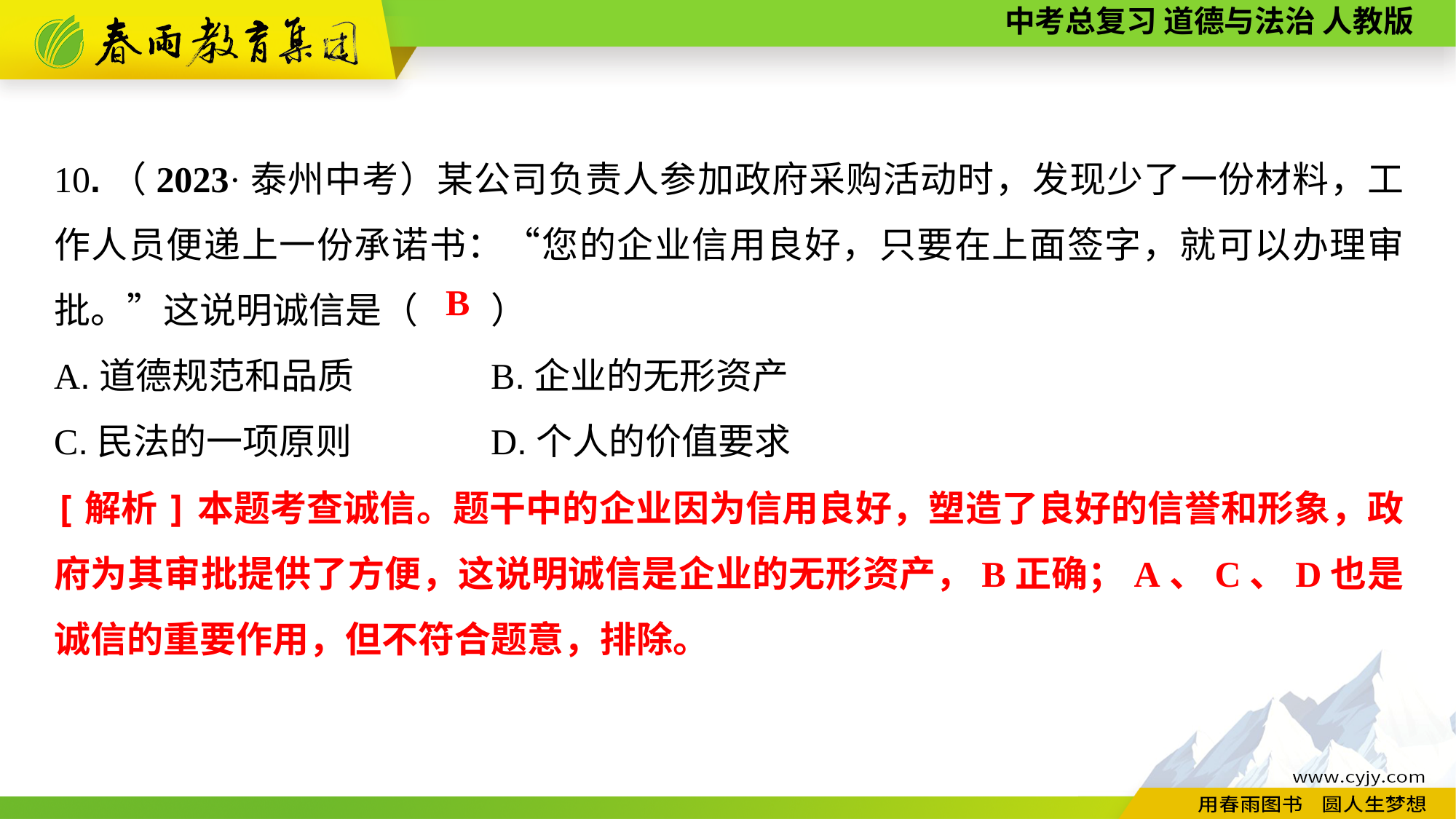

10.（2023·泰州中考）某公司负责人参加政府采购活动时，发现少了一份材料，工作人员便递上一份承诺书：“您的企业信用良好，只要在上面签字，就可以办理审批。”这说明诚信是（　　）
A.道德规范和品质		B.企业的无形资产
C.民法的一项原则		D.个人的价值要求
B
[解析]本题考查诚信。题干中的企业因为信用良好，塑造了良好的信誉和形象，政府为其审批提供了方便，这说明诚信是企业的无形资产，B正确；A、C、D也是诚信的重要作用，但不符合题意，排除。